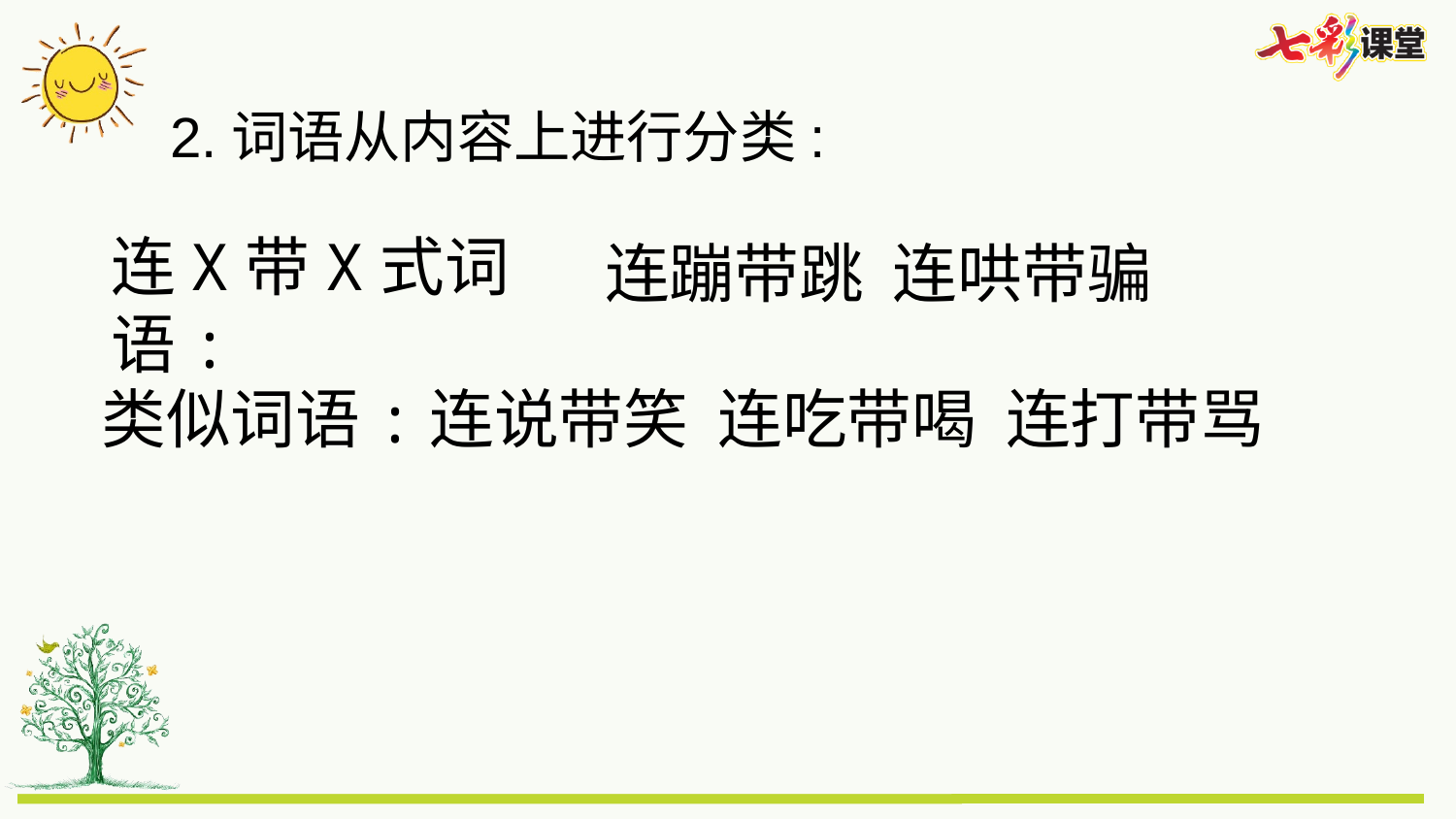

2.词语从内容上进行分类:
连X带X式词语:
连蹦带跳  连哄带骗
类似词语:
连说带笑  连吃带喝  连打带骂